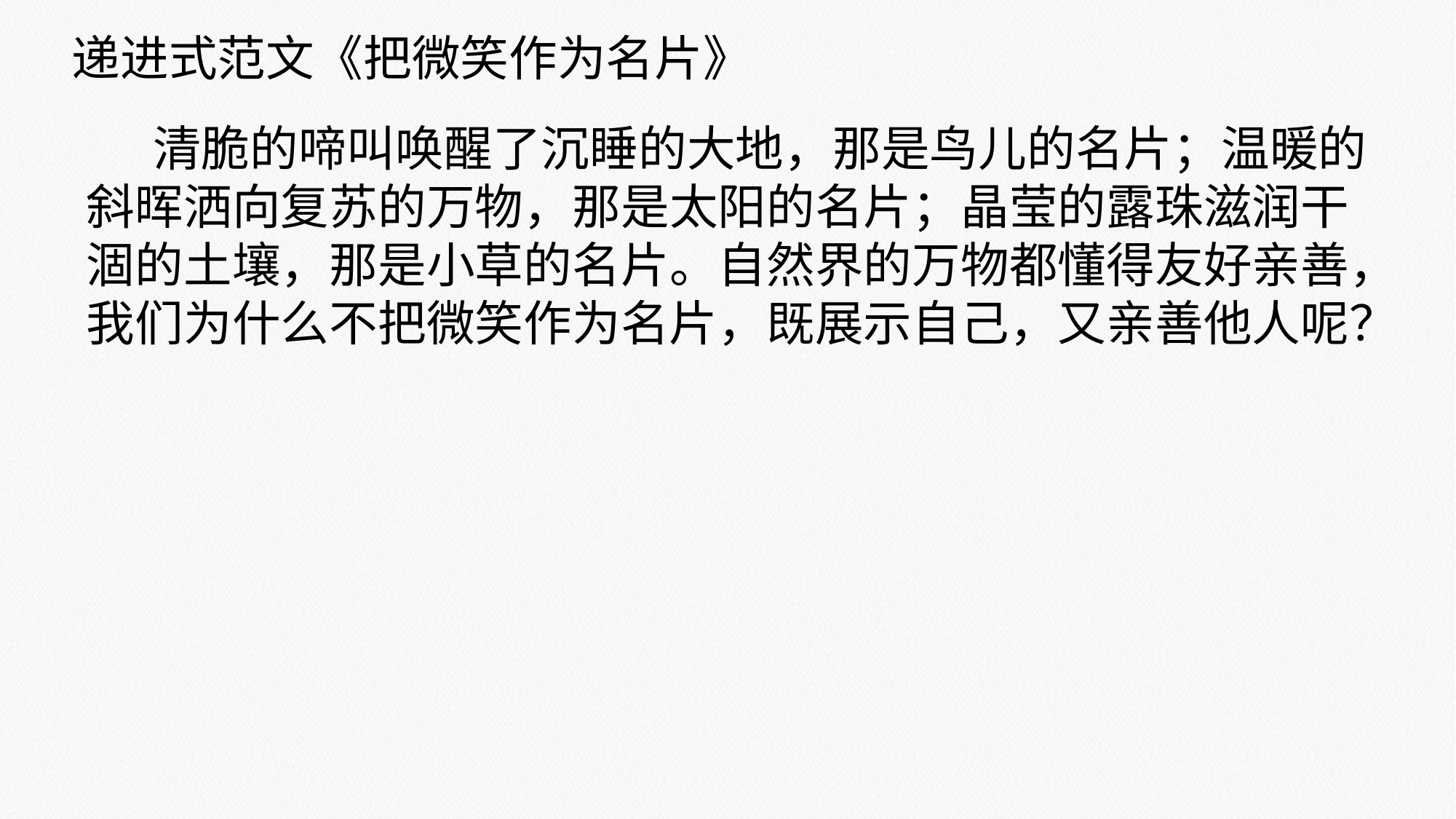

递进式范文《把微笑作为名片》
     清脆的啼叫唤醒了沉睡的大地，那是鸟儿的名片；温暖的斜晖洒向复苏的万物，那是太阳的名片；晶莹的露珠滋润干涸的土壤，那是小草的名片。自然界的万物都懂得友好亲善，我们为什么不把微笑作为名片，既展示自己，又亲善他人呢？